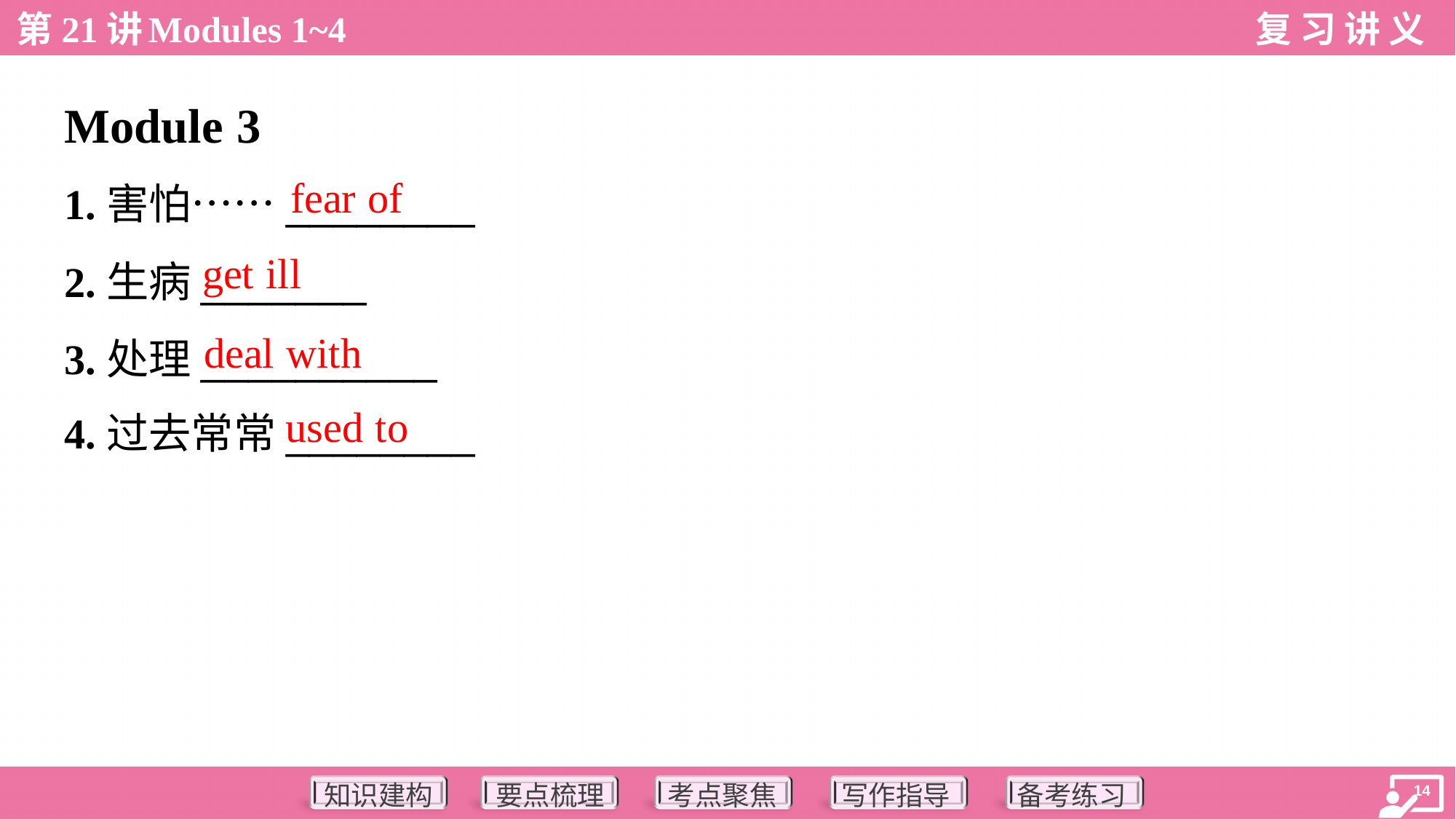

Module 3
fear of
1.害怕……________
2.生病_______
3.处理__________
4.过去常常________
get ill
deal with
used to